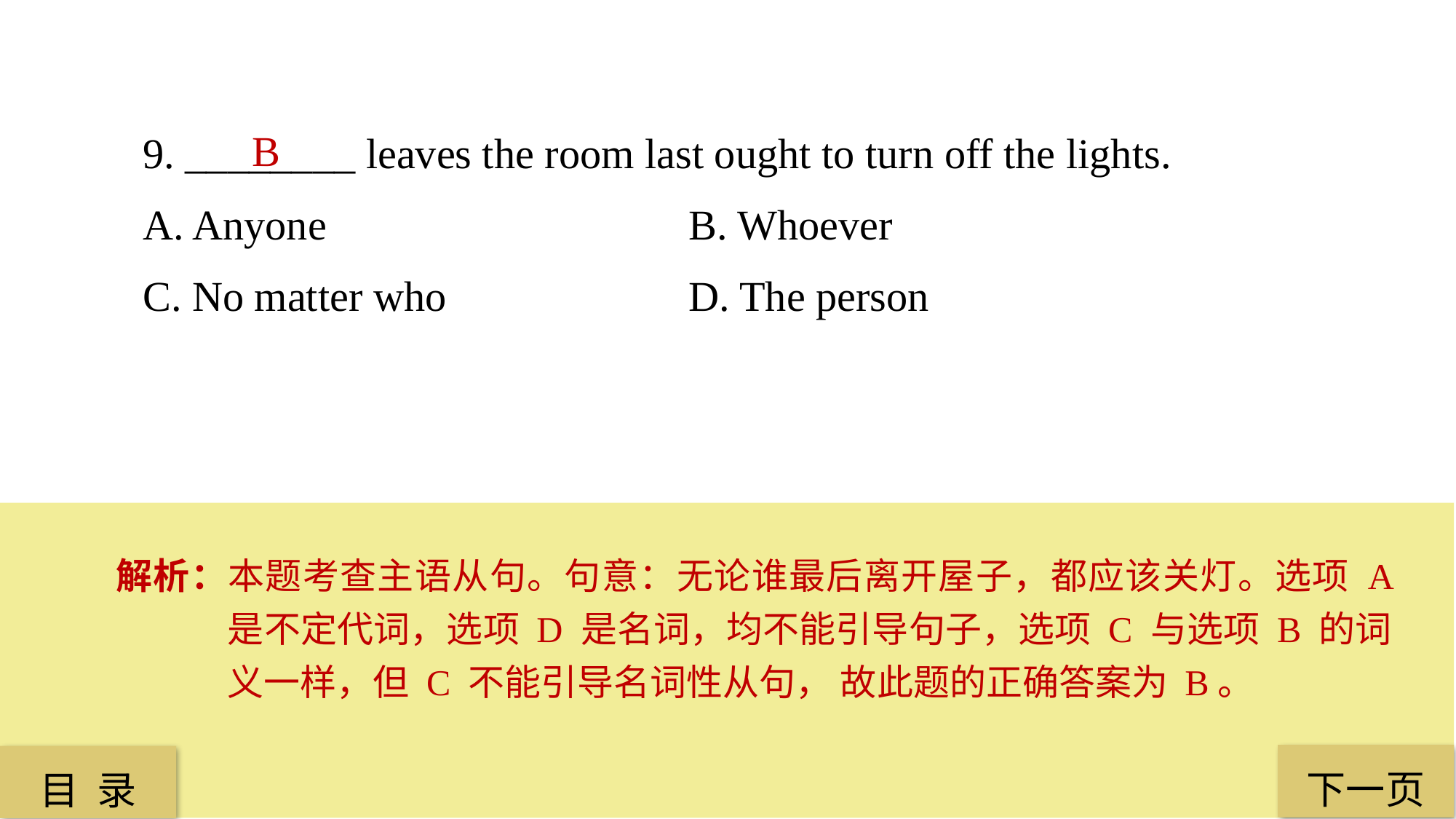

9. ________ leaves the room last ought to turn off the lights.
A. Anyone 				B. Whoever
C. No matter who 			D. The person
B
解析：本题考查主语从句。句意：无论谁最后离开屋子，都应该关灯。选项 A 是不定代词，选项 D 是名词，均不能引导句子，选项 C 与选项 B 的词义一样，但 C 不能引导名词性从句， 故此题的正确答案为 B。